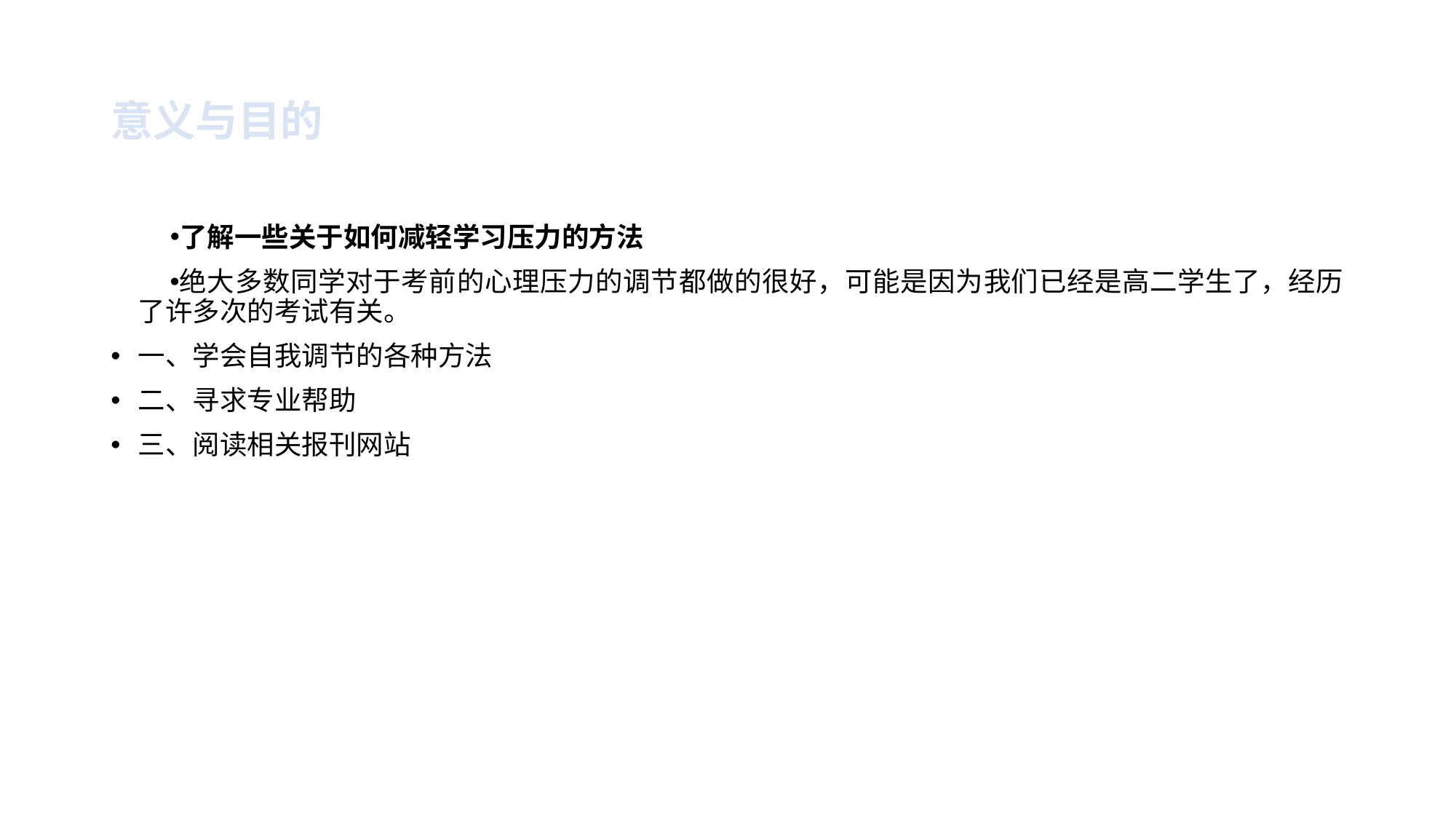

# 意义与目的
了解一些关于如何减轻学习压力的方法
绝大多数同学对于考前的心理压力的调节都做的很好，可能是因为我们已经是高二学生了，经历了许多次的考试有关。
一、学会自我调节的各种方法
二、寻求专业帮助
三、阅读相关报刊网站